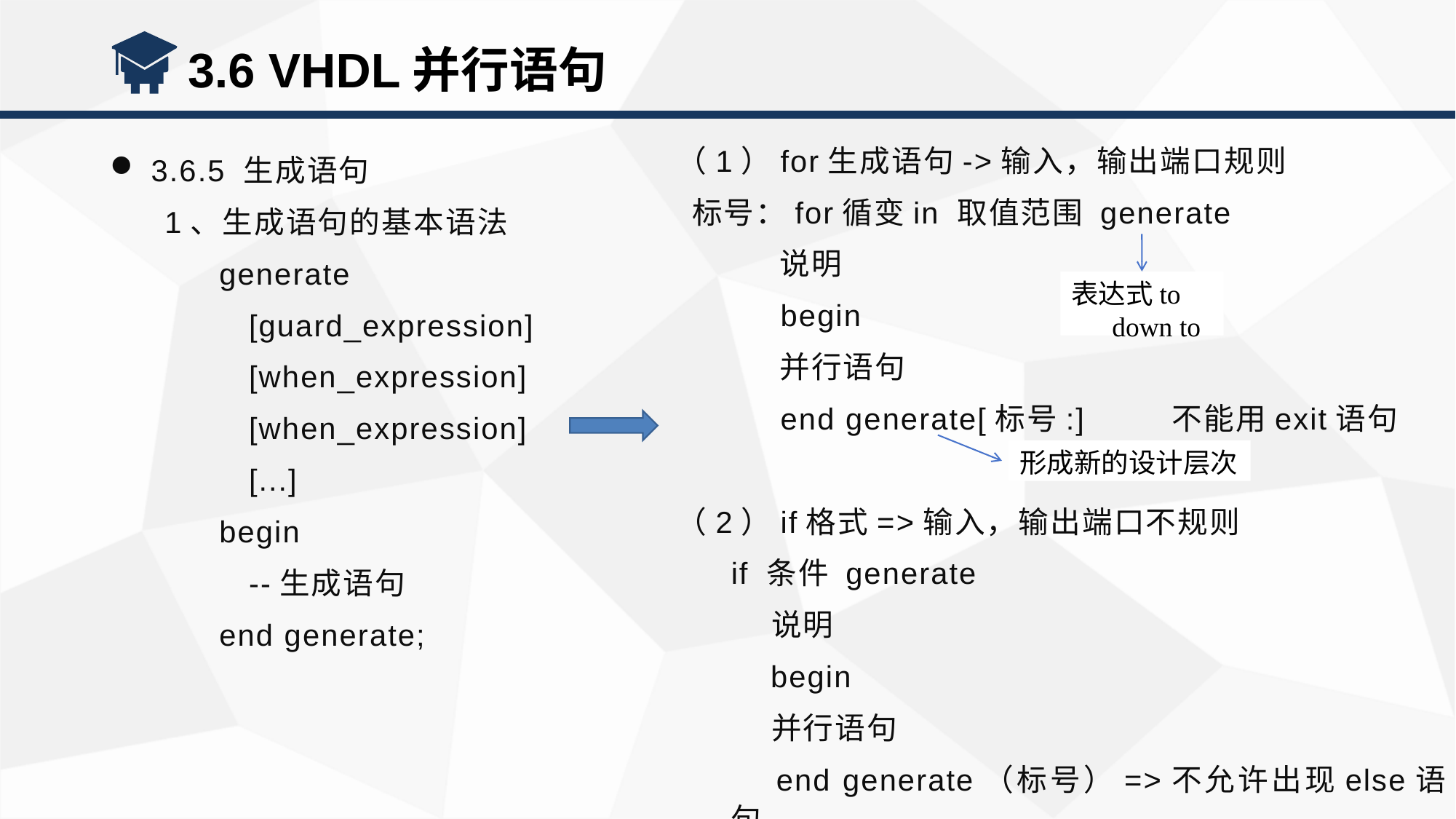

3.6 VHDL并行语句

（1）for生成语句->输入，输出端口规则
 标号：for循变in 取值范围 generate
     说明
     begin
     并行语句
     end generate[标号:]        不能用exit语句

（2）if格式=>输入，输出端口不规则
if 条件 generate
    说明
    begin
    并行语句
    end generate（标号）=>不允许出现else语句

3.6.5 生成语句
1、生成语句的基本语法
generate
   [guard_expression]
   [when_expression]
   [when_expression]
   [...]
begin
   --生成语句
end generate;

表达式to
down to

形成新的设计层次